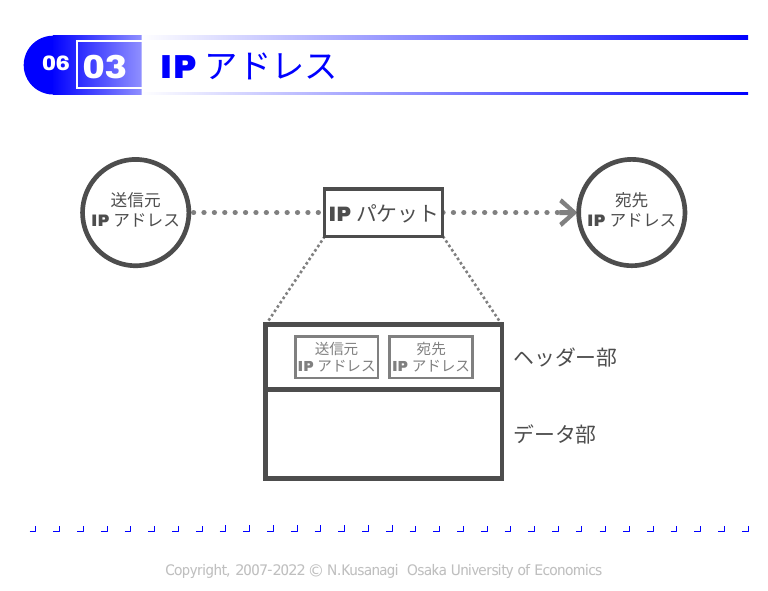

# 03   IPアドレス

宛先
IPアドレス
送信元
IPアドレス
IPパケット

送信元
IPアドレス
宛先
IPアドレス
ヘッダー部

データ部